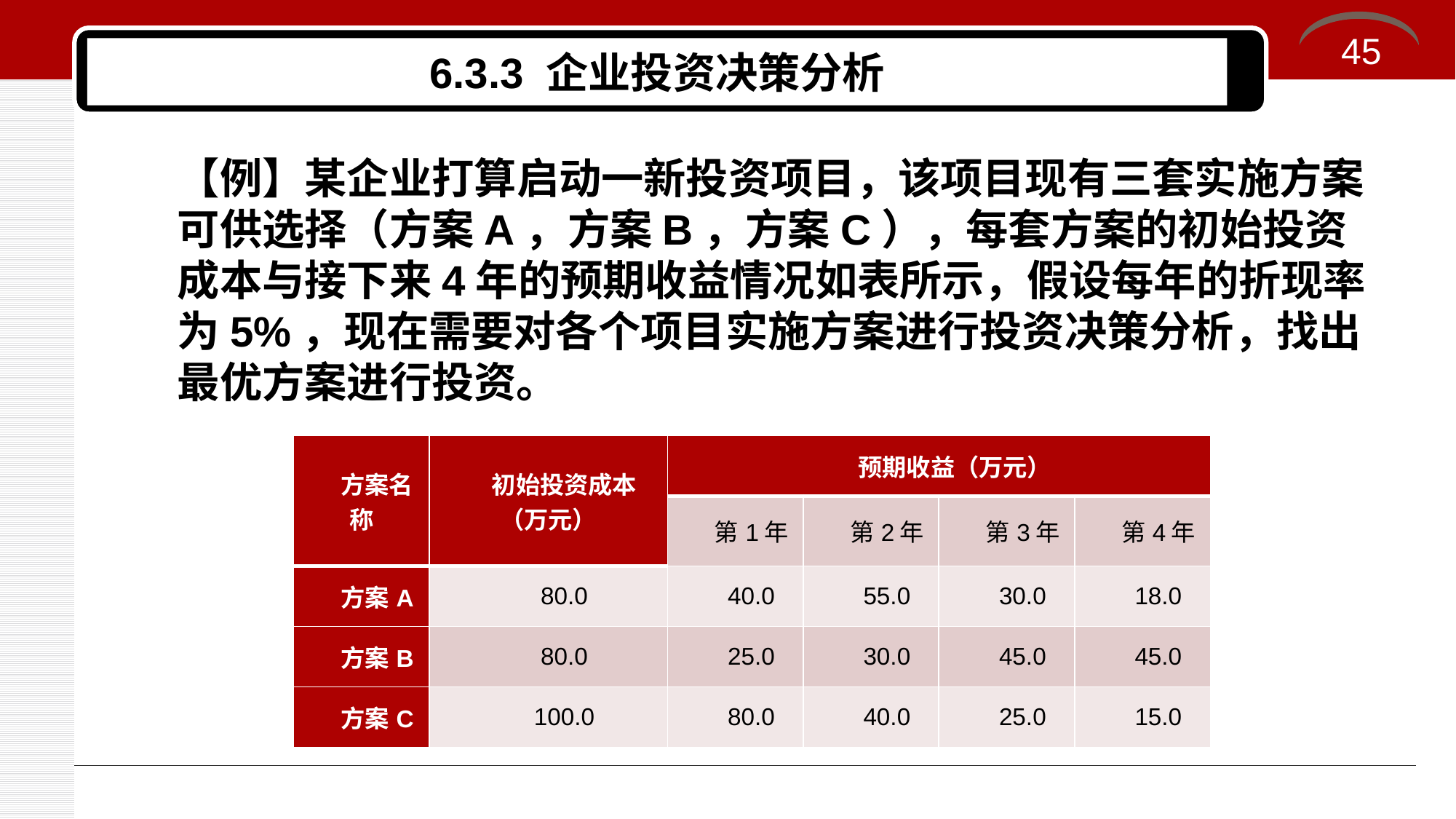

45
# 6.3.3 企业投资决策分析
【例】某企业打算启动一新投资项目，该项目现有三套实施方案可供选择（方案A，方案B，方案C），每套方案的初始投资成本与接下来4年的预期收益情况如表所示，假设每年的折现率为5%，现在需要对各个项目实施方案进行投资决策分析，找出最优方案进行投资。
| 方案名称 | 初始投资成本（万元） | 预期收益（万元） |  |  |  |
| --- | --- | --- | --- | --- | --- |
|  |  | 第1年 | 第2年 | 第3年 | 第4年 |
| 方案A | 80.0 | 40.0 | 55.0 | 30.0 | 18.0 |
| 方案B | 80.0 | 25.0 | 30.0 | 45.0 | 45.0 |
| 方案C | 100.0 | 80.0 | 40.0 | 25.0 | 15.0 |